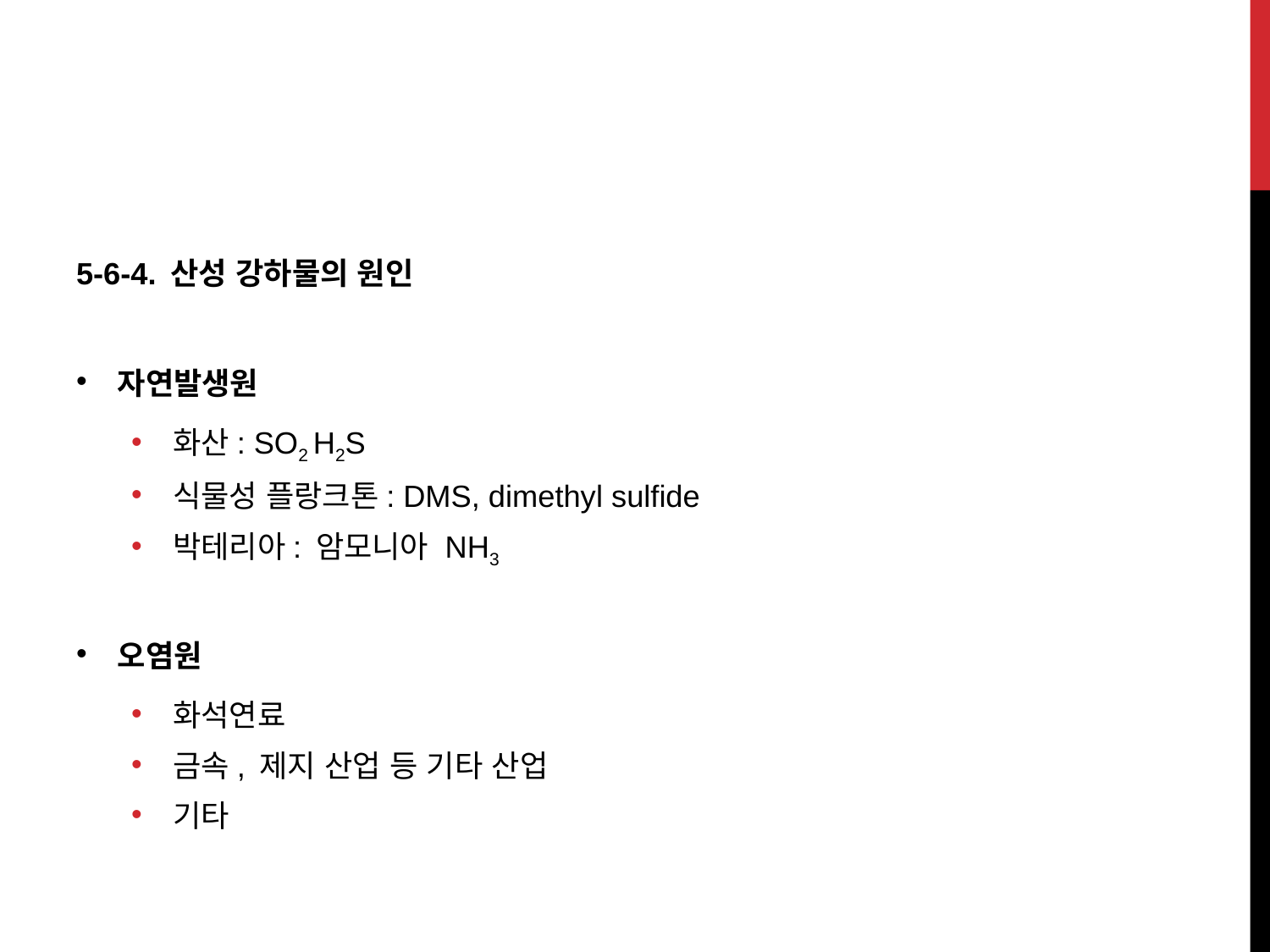

5-6-4. 산성 강하물의 원인

자연발생원
화산: SO2 H2S
식물성 플랑크톤: DMS, dimethyl sulfide
박테리아: 암모니아 NH3

오염원
화석연료
금속, 제지 산업 등 기타 산업
기타